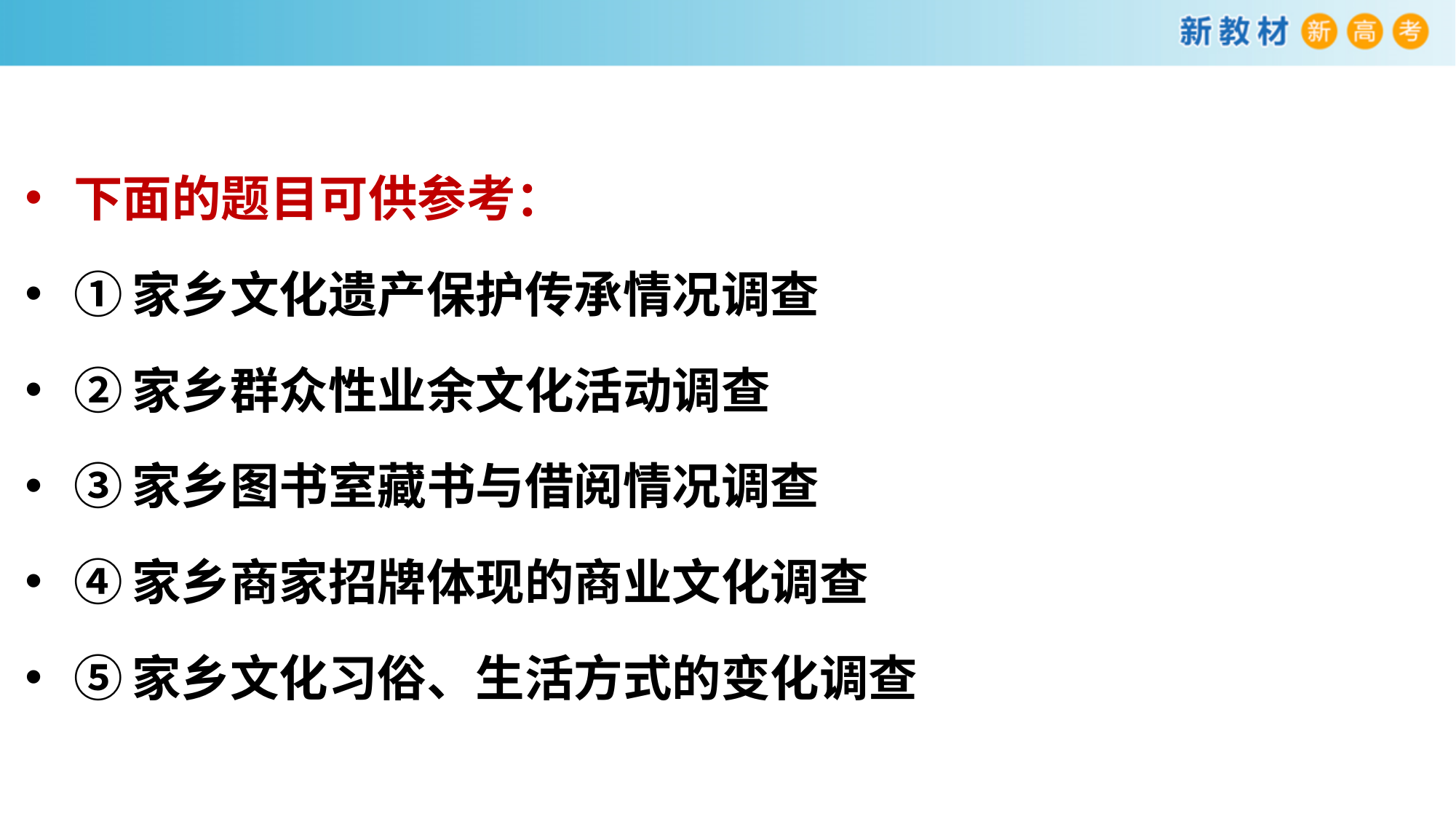

下面的题目可供参考：
①家乡文化遗产保护传承情况调查
②家乡群众性业余文化活动调查
③家乡图书室藏书与借阅情况调查
④家乡商家招牌体现的商业文化调查
⑤家乡文化习俗、生活方式的变化调查